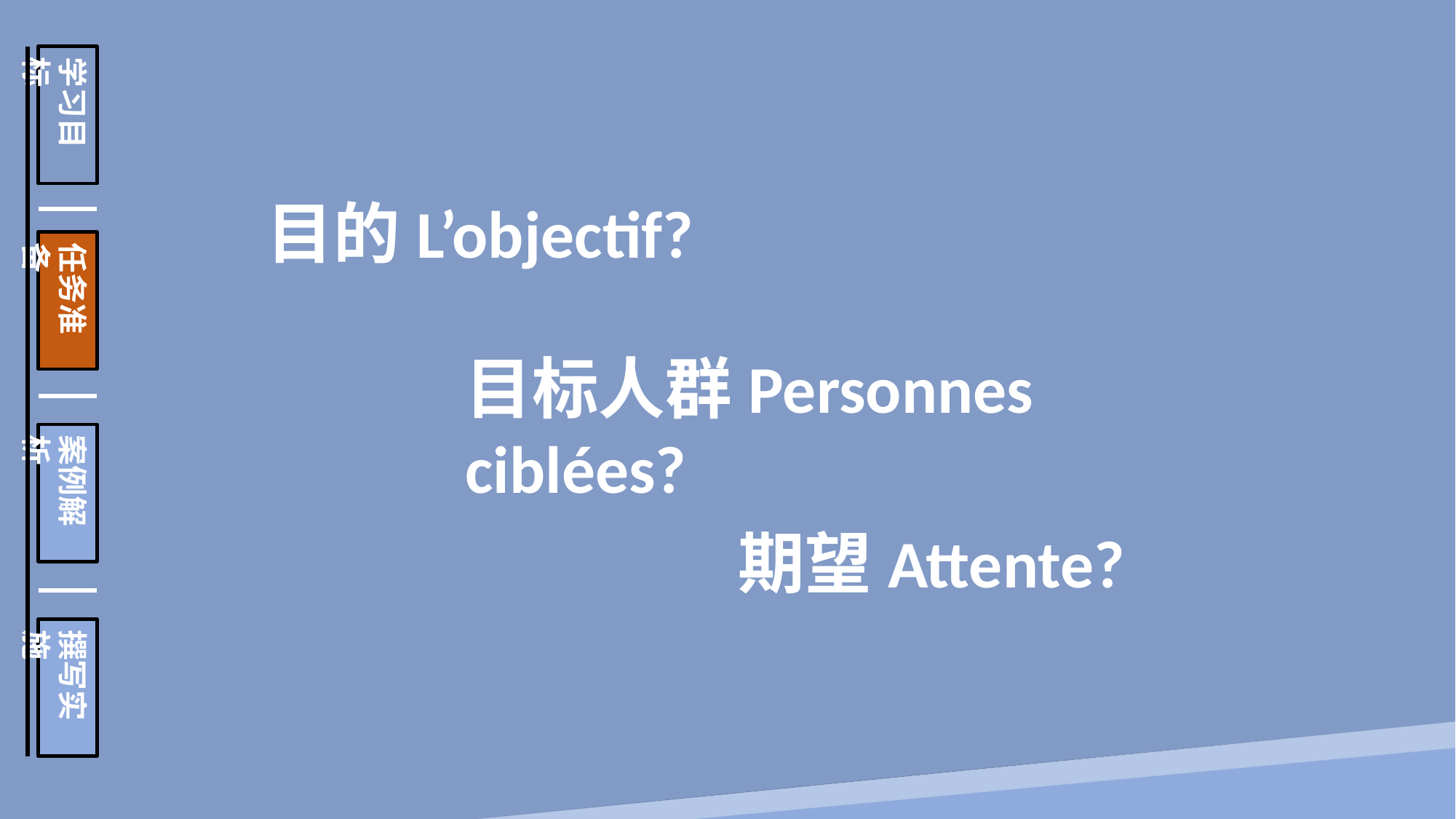

学习目标
任务准备
案例解析
撰写实施
目的L’objectif?
目标人群Personnes ciblées?
期望Attente?